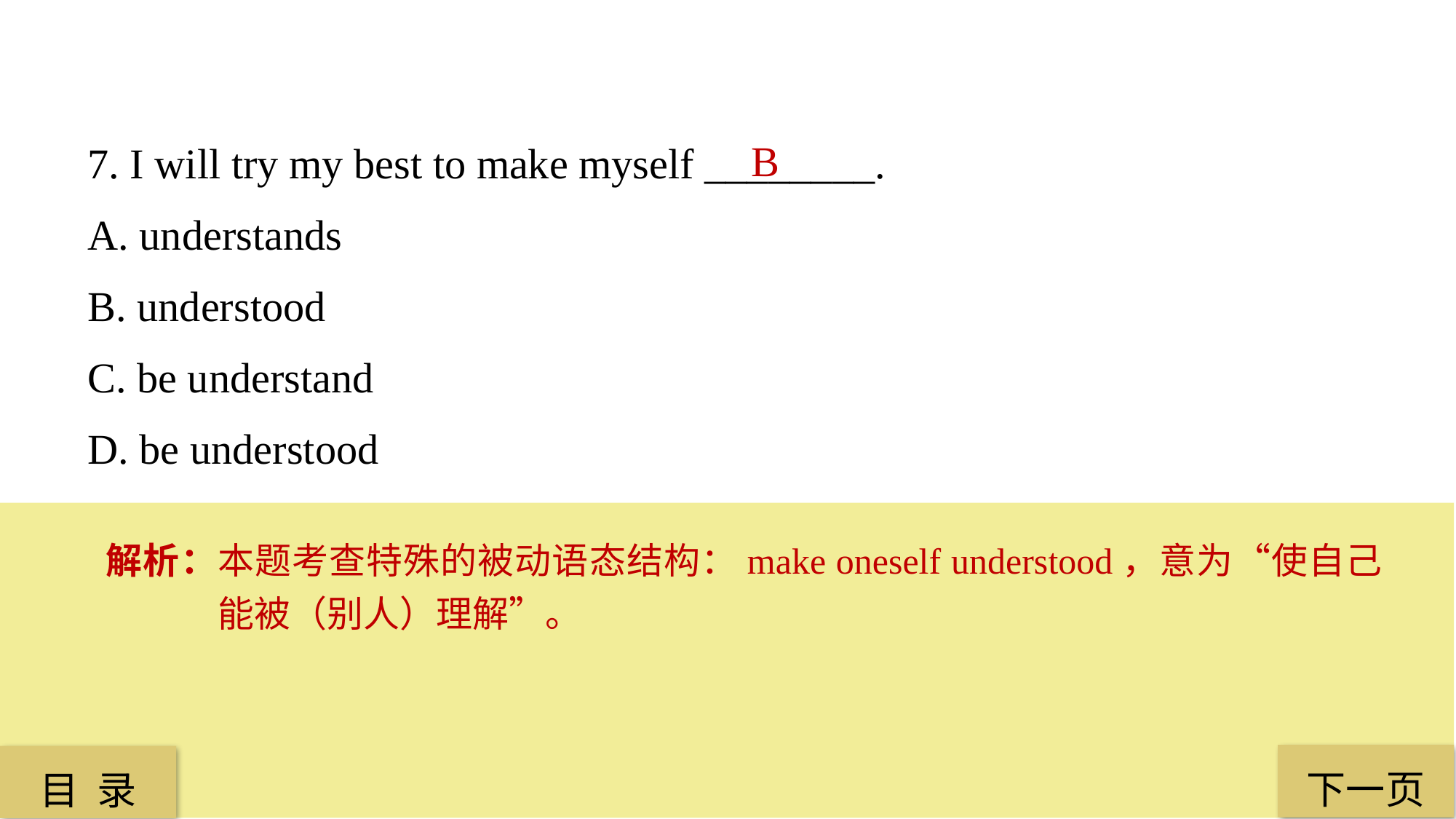

7. I will try my best to make myself ________.
A. understands
B. understood
C. be understand
D. be understood
B
解析：本题考查特殊的被动语态结构：make oneself understood，意为“使自己能被（别人）理解”。